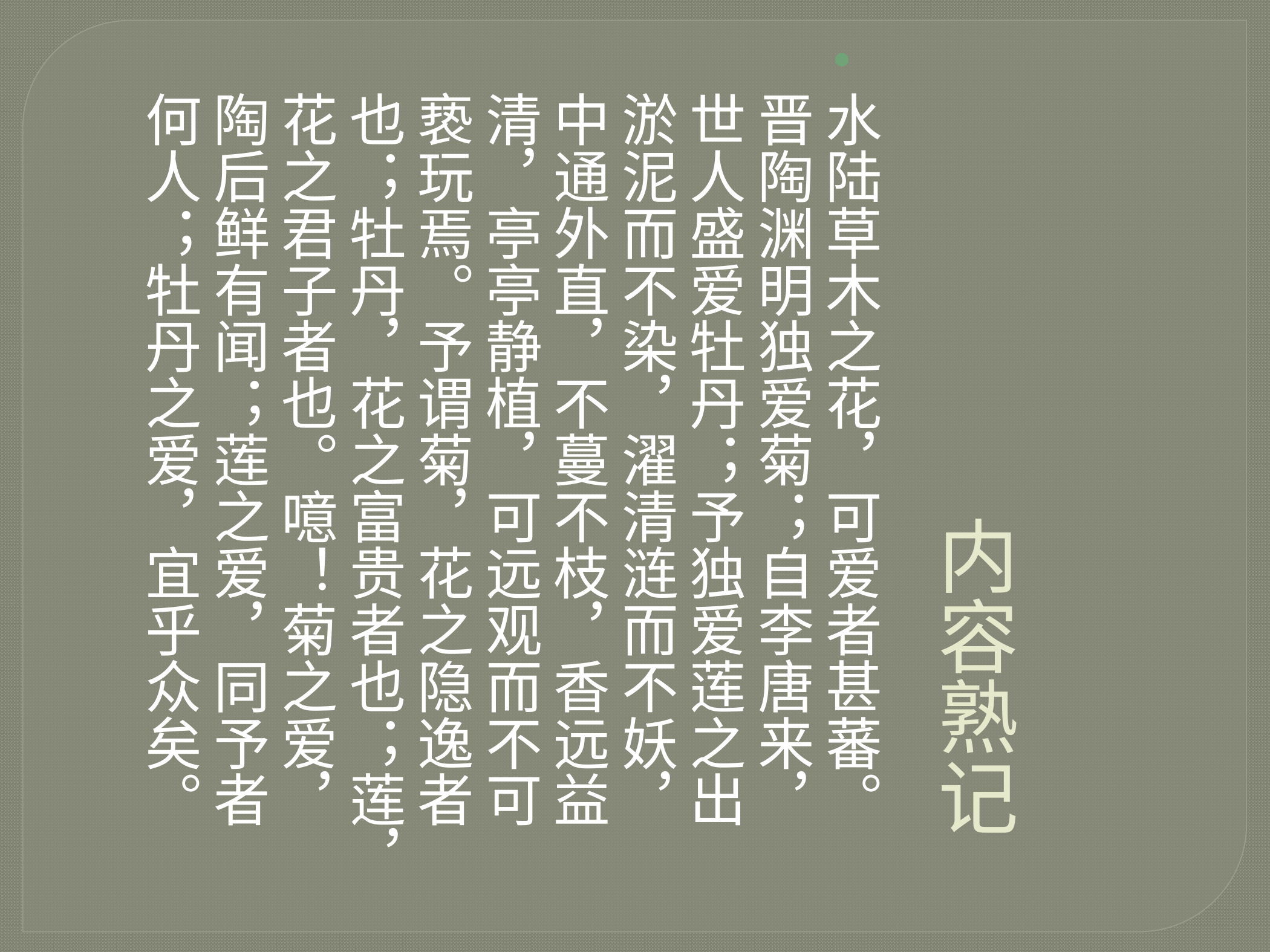

水陆草木之花，可爱者甚蕃。晋陶渊明独爱菊；自李唐来，世人盛爱牡丹；予独爱莲之出淤泥而不染，濯清涟而不妖，中通外直，不蔓不枝，香远益清，亭亭静植，可远观而不可亵玩焉。予谓菊，花之隐逸者也；牡丹，花之富贵者也；莲，花之君子者也。噫！菊之爱，陶后鲜有闻；莲之爱，同予者何人；牡丹之爱，宜乎众矣。

# 内容熟记